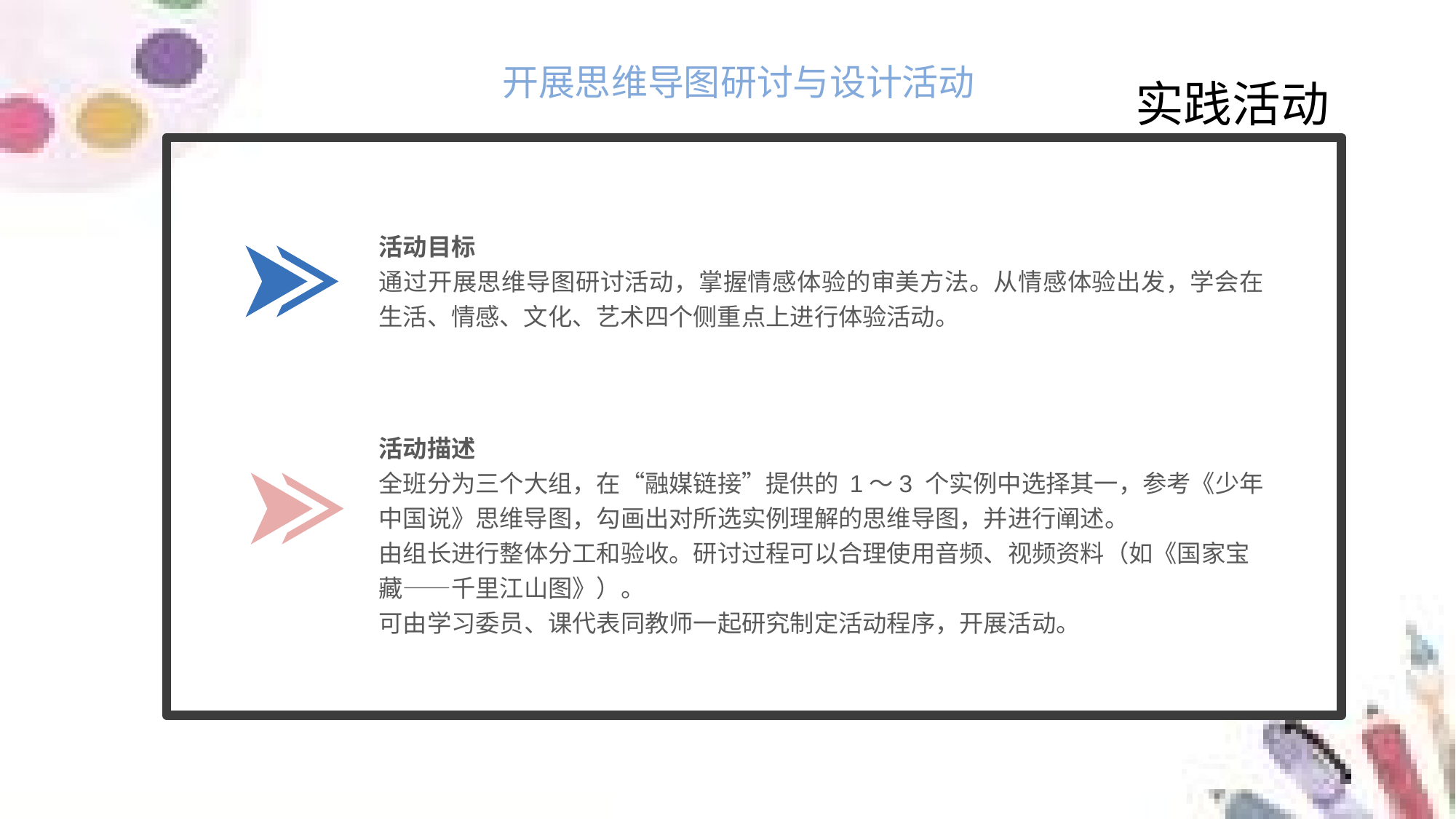

开展思维导图研讨与设计活动
实践活动

活动目标
通过开展思维导图研讨活动，掌握情感体验的审美方法。从情感体验出发，学会在生活、情感、文化、艺术四个侧重点上进行体验活动。

活动描述
全班分为三个大组，在“融媒链接”提供的 1～3 个实例中选择其一，参考《少年中国说》思维导图，勾画出对所选实例理解的思维导图，并进行阐述。
由组长进行整体分工和验收。研讨过程可以合理使用音频、视频资料（如《国家宝
藏——千里江山图》）。
可由学习委员、课代表同教师一起研究制定活动程序，开展活动。